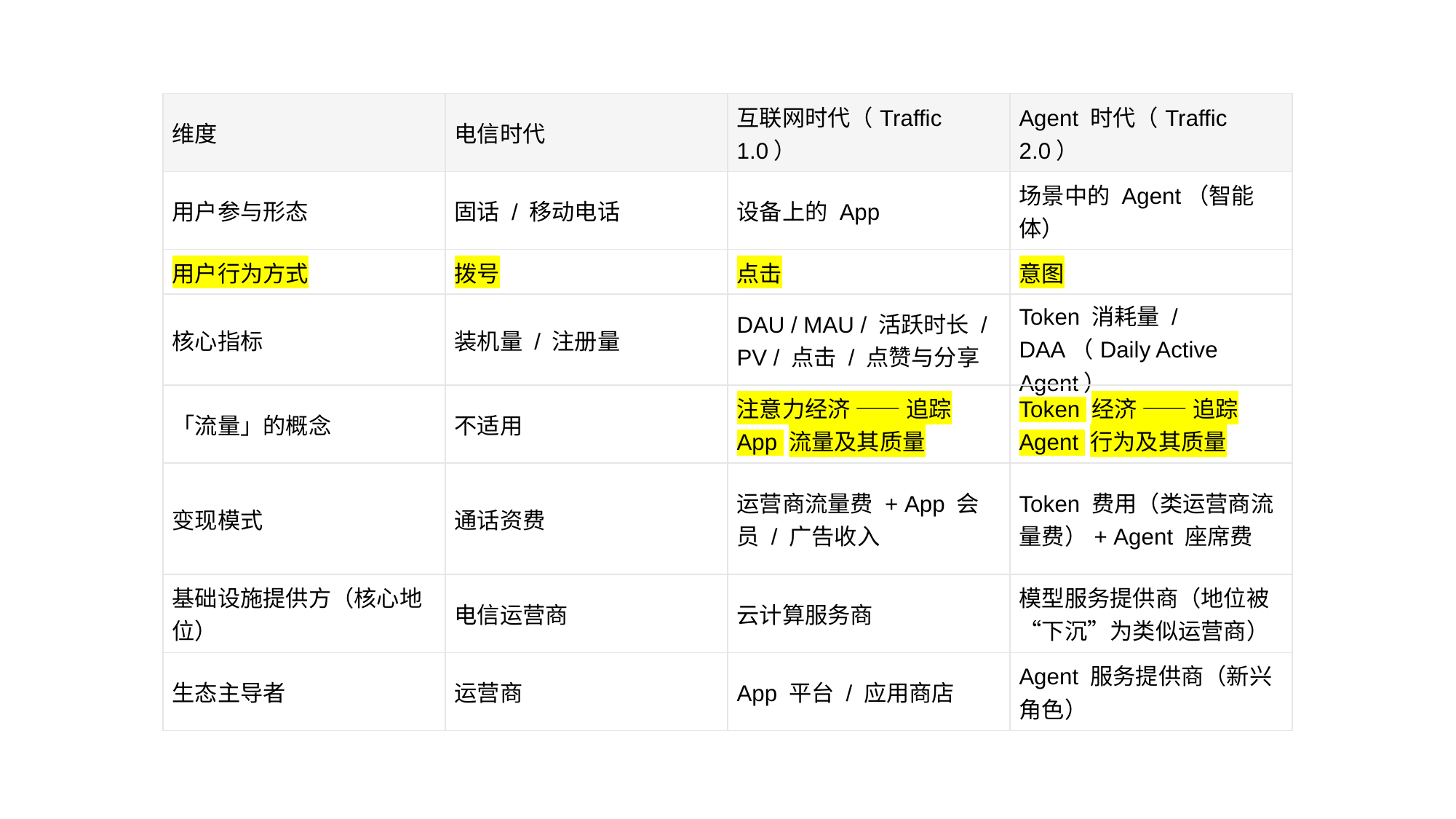

| 维度 | 电信时代 | 互联网时代（Traffic 1.0） | Agent 时代（Traffic 2.0） |
| --- | --- | --- | --- |
| 用户参与形态 | 固话 / 移动电话 | 设备上的 App | 场景中的 Agent（智能体） |
| 用户行为方式 | 拨号 | 点击 | 意图 |
| 核心指标 | 装机量 / 注册量 | DAU / MAU / 活跃时长 / PV / 点击 / 点赞与分享 | Token 消耗量 / DAA（Daily Active Agent） |
| 「流量」的概念 | 不适用 | 注意力经济 —— 追踪 App 流量及其质量 | Token 经济 —— 追踪 Agent 行为及其质量 |
| 变现模式 | 通话资费 | 运营商流量费 + App 会员 / 广告收入 | Token 费用（类运营商流量费）+ Agent 座席费 |
| 基础设施提供方（核心地位） | 电信运营商 | 云计算服务商 | 模型服务提供商（地位被“下沉”为类似运营商） |
| 生态主导者 | 运营商 | App 平台 / 应用商店 | Agent 服务提供商（新兴角色） |